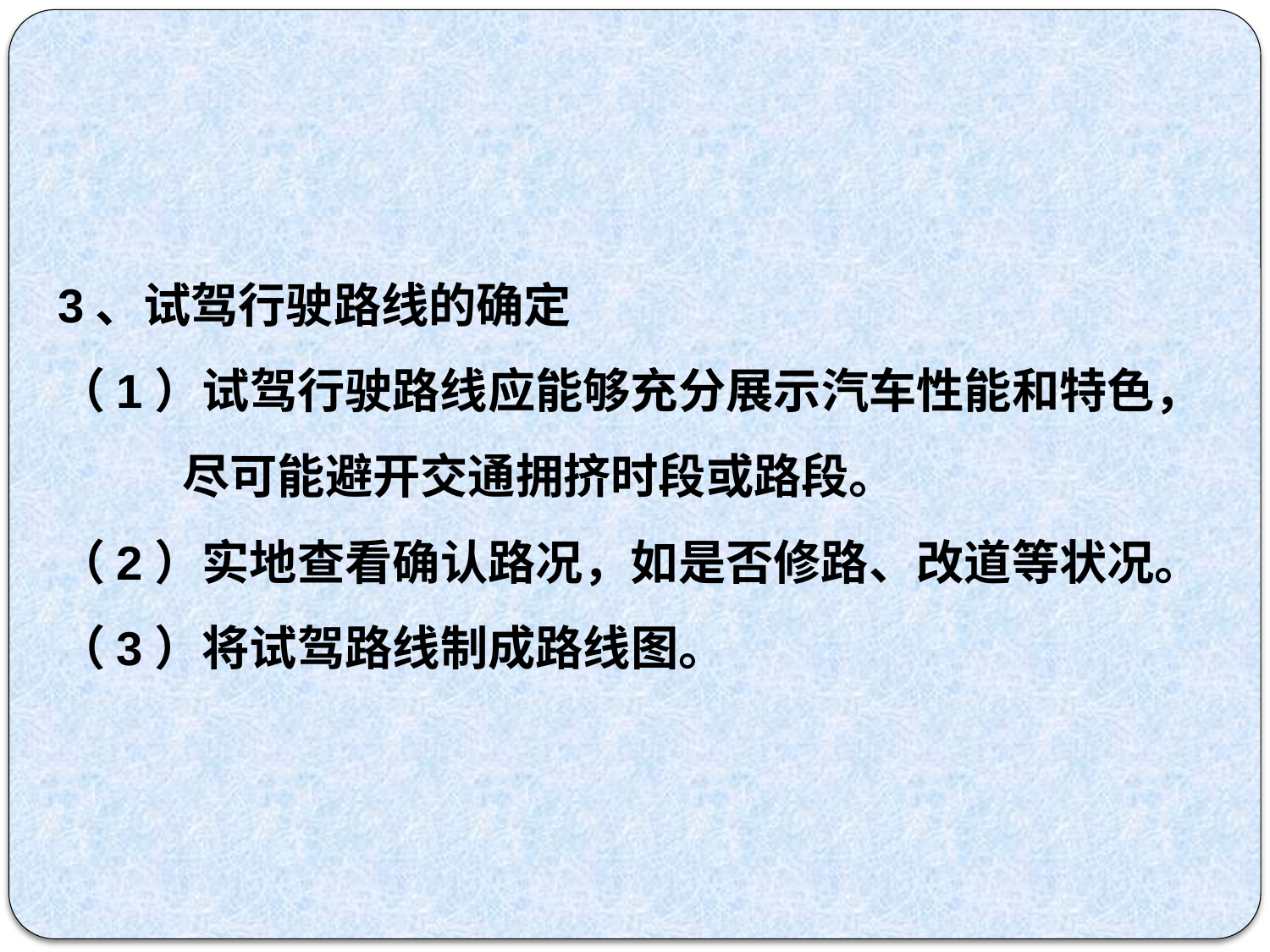

3、试驾行驶路线的确定
（1）试驾行驶路线应能够充分展示汽车性能和特色，尽可能避开交通拥挤时段或路段。
（2）实地查看确认路况，如是否修路、改道等状况。
（3）将试驾路线制成路线图。